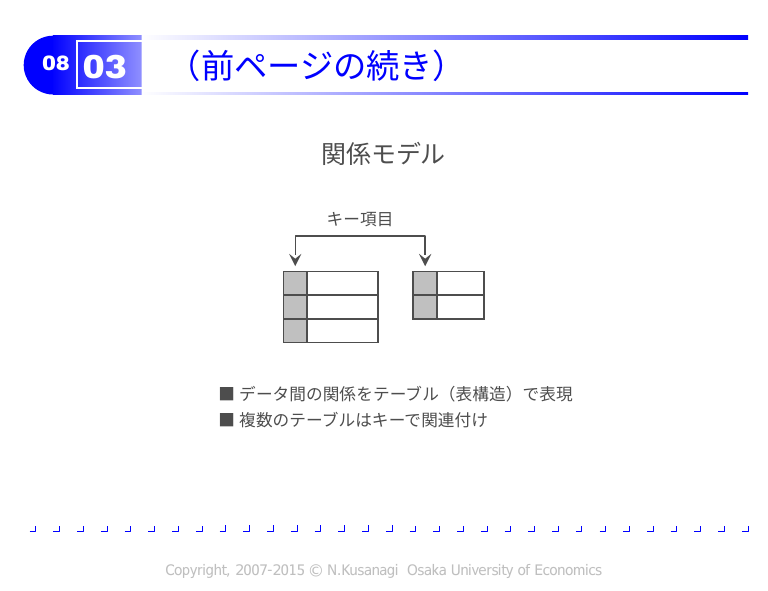

# 03   （前ページの続き）
関係モデル
キー項目

■データ間の関係をテーブル（表構造）で表現
■複数のテーブルはキーで関連付け